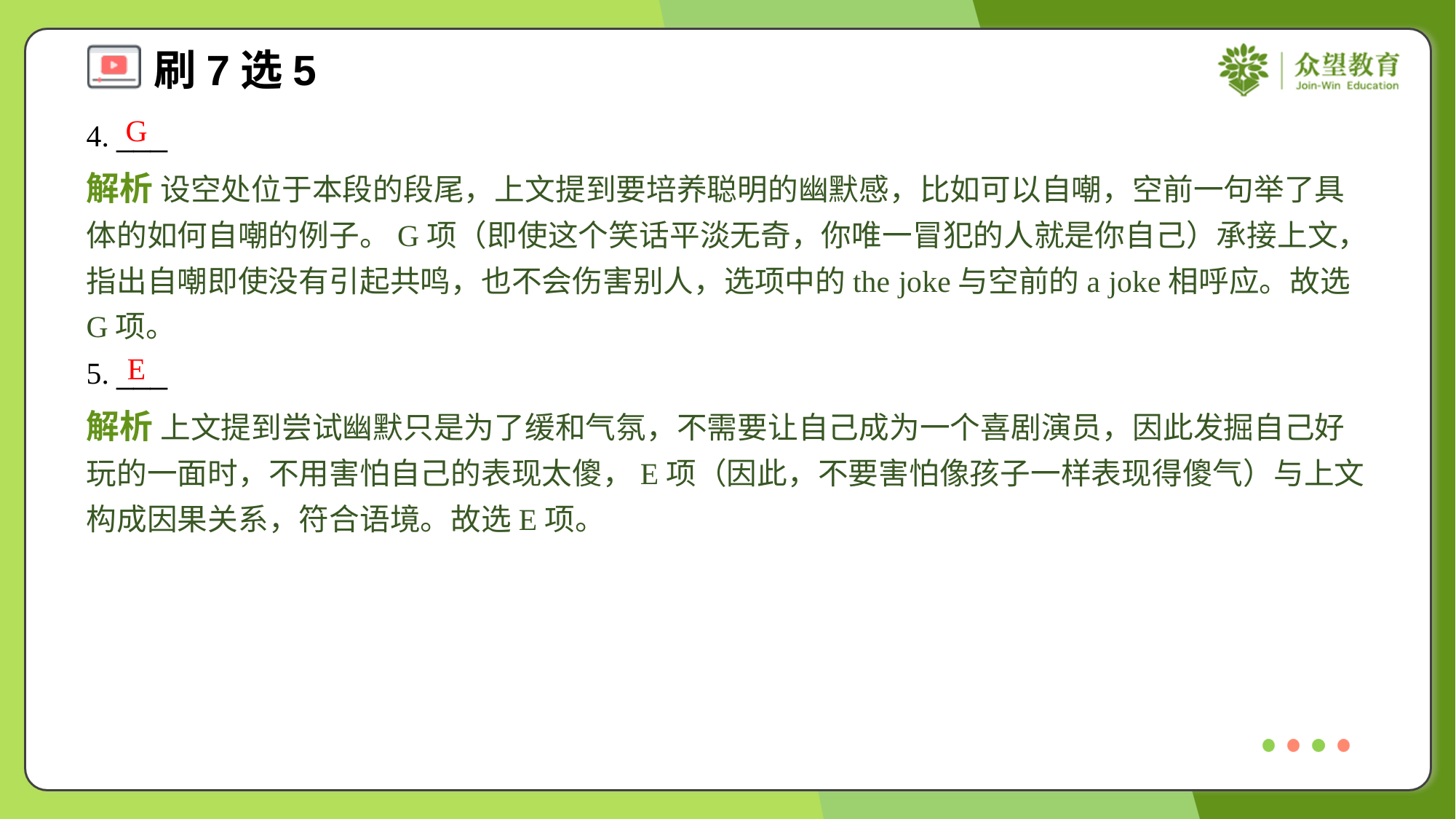

G
4. ___
解析 设空处位于本段的段尾，上文提到要培养聪明的幽默感，比如可以自嘲，空前一句举了具体的如何自嘲的例子。G项（即使这个笑话平淡无奇，你唯一冒犯的人就是你自己）承接上文，指出自嘲即使没有引起共鸣，也不会伤害别人，选项中的the joke与空前的a joke相呼应。故选G项。
E
5. ___
解析 上文提到尝试幽默只是为了缓和气氛，不需要让自己成为一个喜剧演员，因此发掘自己好玩的一面时，不用害怕自己的表现太傻，E项（因此，不要害怕像孩子一样表现得傻气）与上文构成因果关系，符合语境。故选E项。